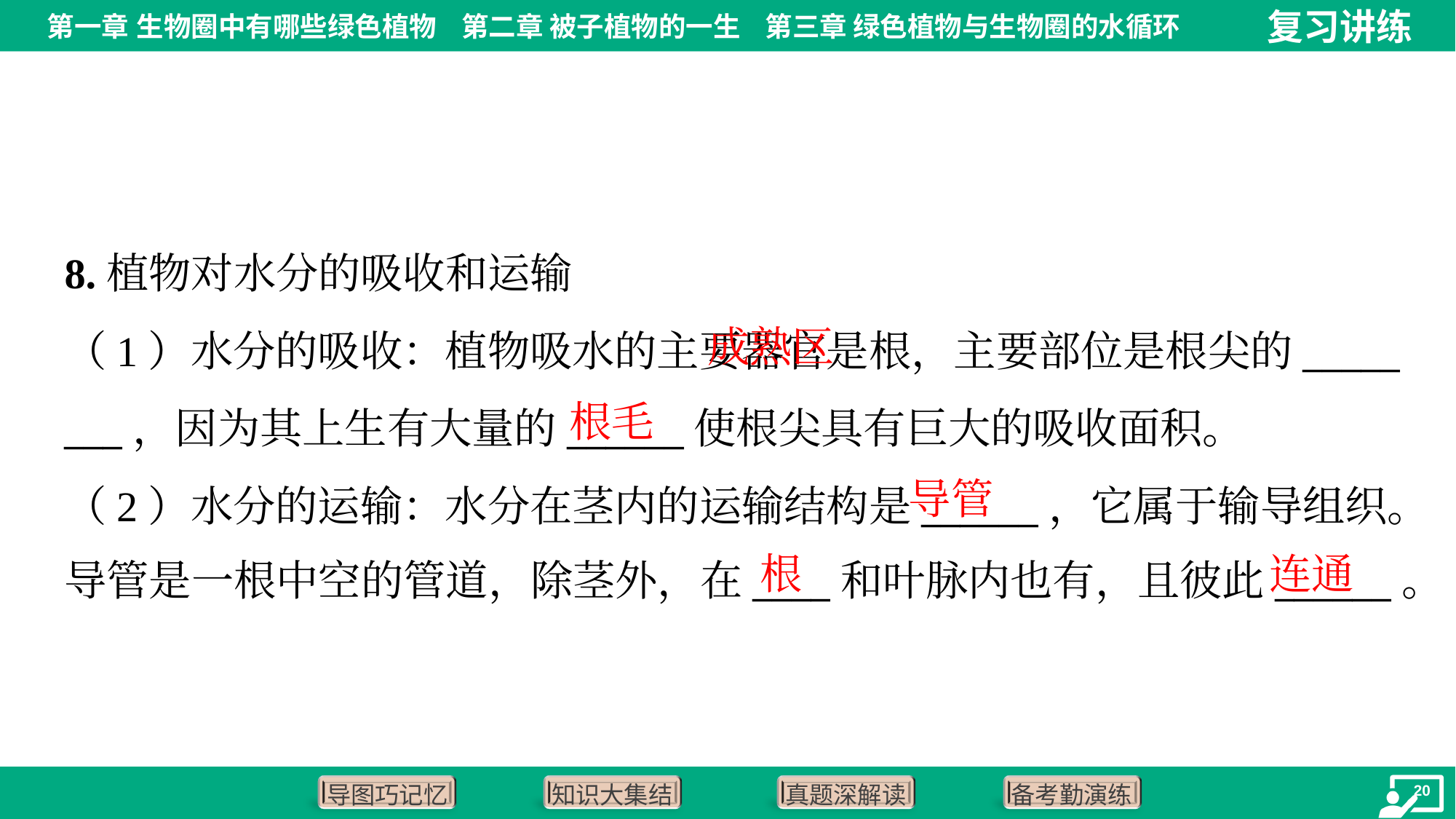

8.植物对水分的吸收和运输
                                                          成熟区
（1）水分的吸收：植物吸水的主要器官是根，主要部位是根尖的_____
___，因为其上生有大量的______使根尖具有巨大的吸收面积。
（2）水分的运输：水分在茎内的运输结构是______，它属于输导组织。
导管是一根中空的管道，除茎外，在____和叶脉内也有，且彼此______。
根毛
导管
根
连通